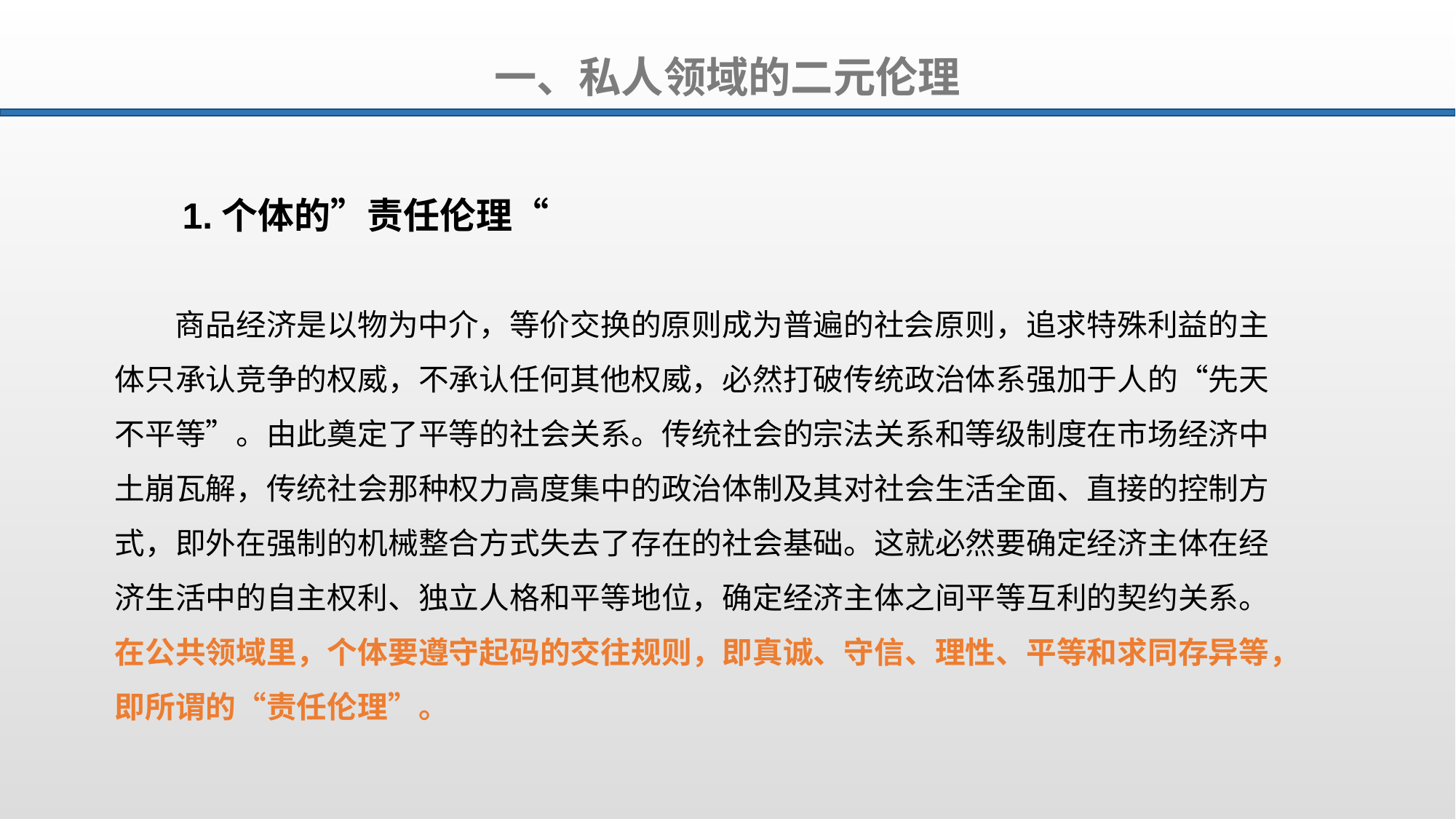

一、私人领域的二元伦理

1.个体的”责任伦理“
商品经济是以物为中介，等价交换的原则成为普遍的社会原则，追求特殊利益的主体只承认竞争的权威，不承认任何其他权威，必然打破传统政治体系强加于人的“先天不平等”。由此奠定了平等的社会关系。传统社会的宗法关系和等级制度在市场经济中土崩瓦解，传统社会那种权力高度集中的政治体制及其对社会生活全面、直接的控制方式，即外在强制的机械整合方式失去了存在的社会基础。这就必然要确定经济主体在经济生活中的自主权利、独立人格和平等地位，确定经济主体之间平等互利的契约关系。在公共领域里，个体要遵守起码的交往规则，即真诚、守信、理性、平等和求同存异等，即所谓的“责任伦理”。